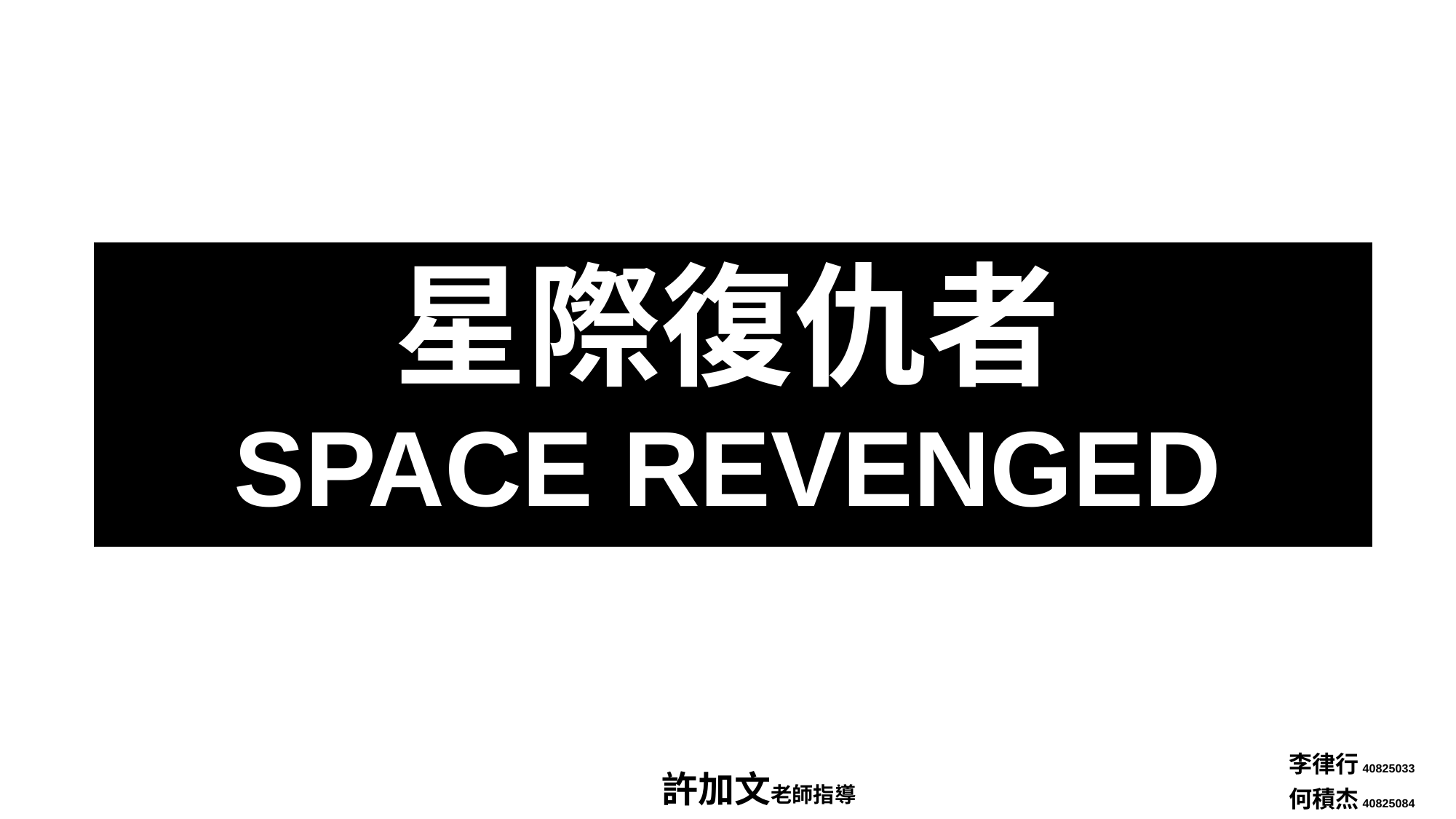

# 星際復仇者

SPACE REVENGED
李律行40825033
何積杰40825084
許加文老師指導